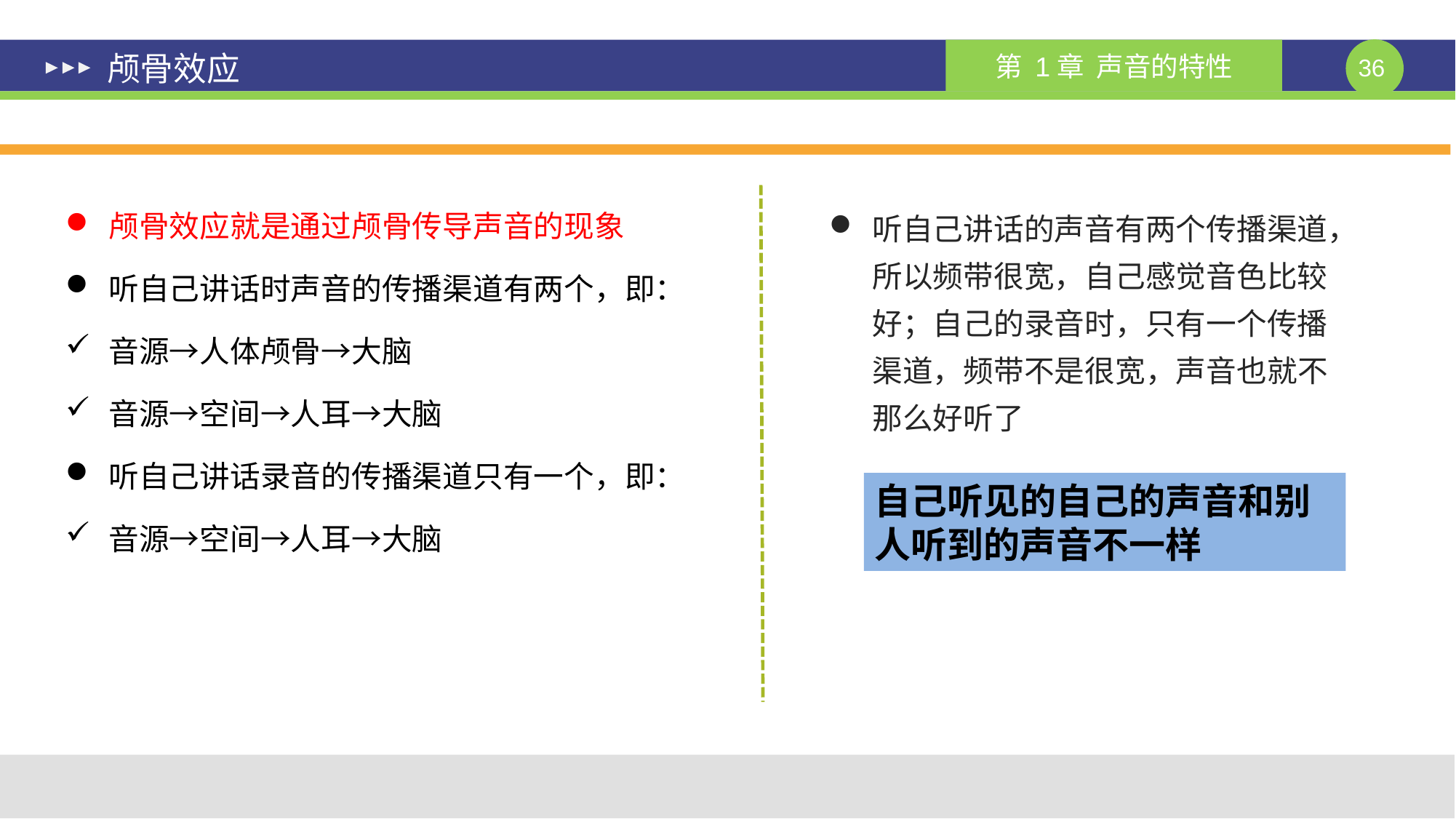

# 颅骨效应

颅骨效应就是通过颅骨传导声音的现象
听自己讲话时声音的传播渠道有两个，即：
音源→人体颅骨→大脑
音源→空间→人耳→大脑
听自己讲话录音的传播渠道只有一个，即：
音源→空间→人耳→大脑
听自己讲话的声音有两个传播渠道，所以频带很宽，自己感觉音色比较好；自己的录音时，只有一个传播渠道，频带不是很宽，声音也就不那么好听了
自己听见的自己的声音和别人听到的声音不一样